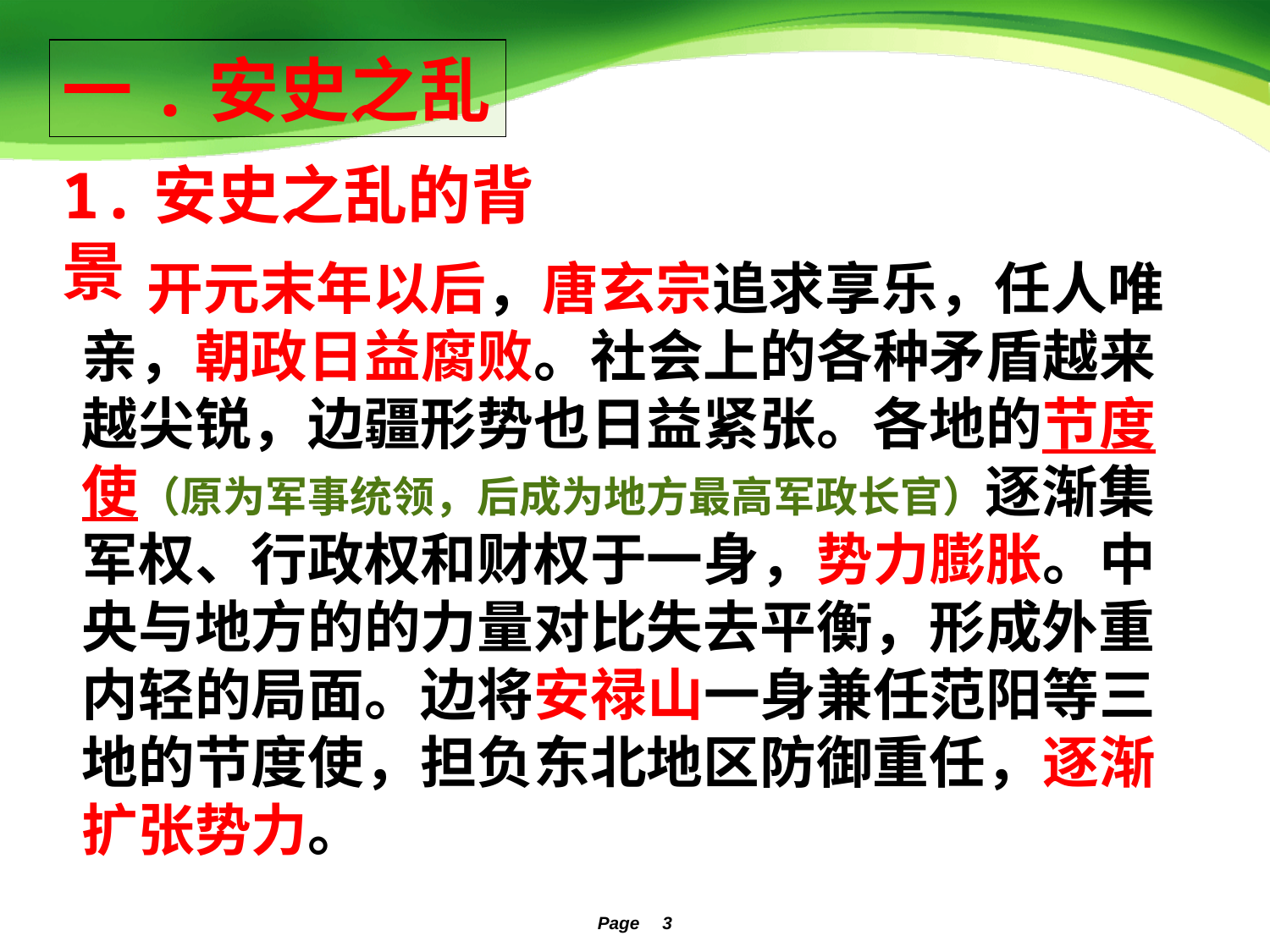

一.安史之乱
1.安史之乱的背景
    开元末年以后，唐玄宗追求享乐，任人唯亲，朝政日益腐败。社会上的各种矛盾越来越尖锐，边疆形势也日益紧张。各地的节度使（原为军事统领，后成为地方最高军政长官）逐渐集军权、行政权和财权于一身，势力膨胀。中央与地方的的力量对比失去平衡，形成外重内轻的局面。边将安禄山一身兼任范阳等三地的节度使，担负东北地区防御重任，逐渐扩张势力。